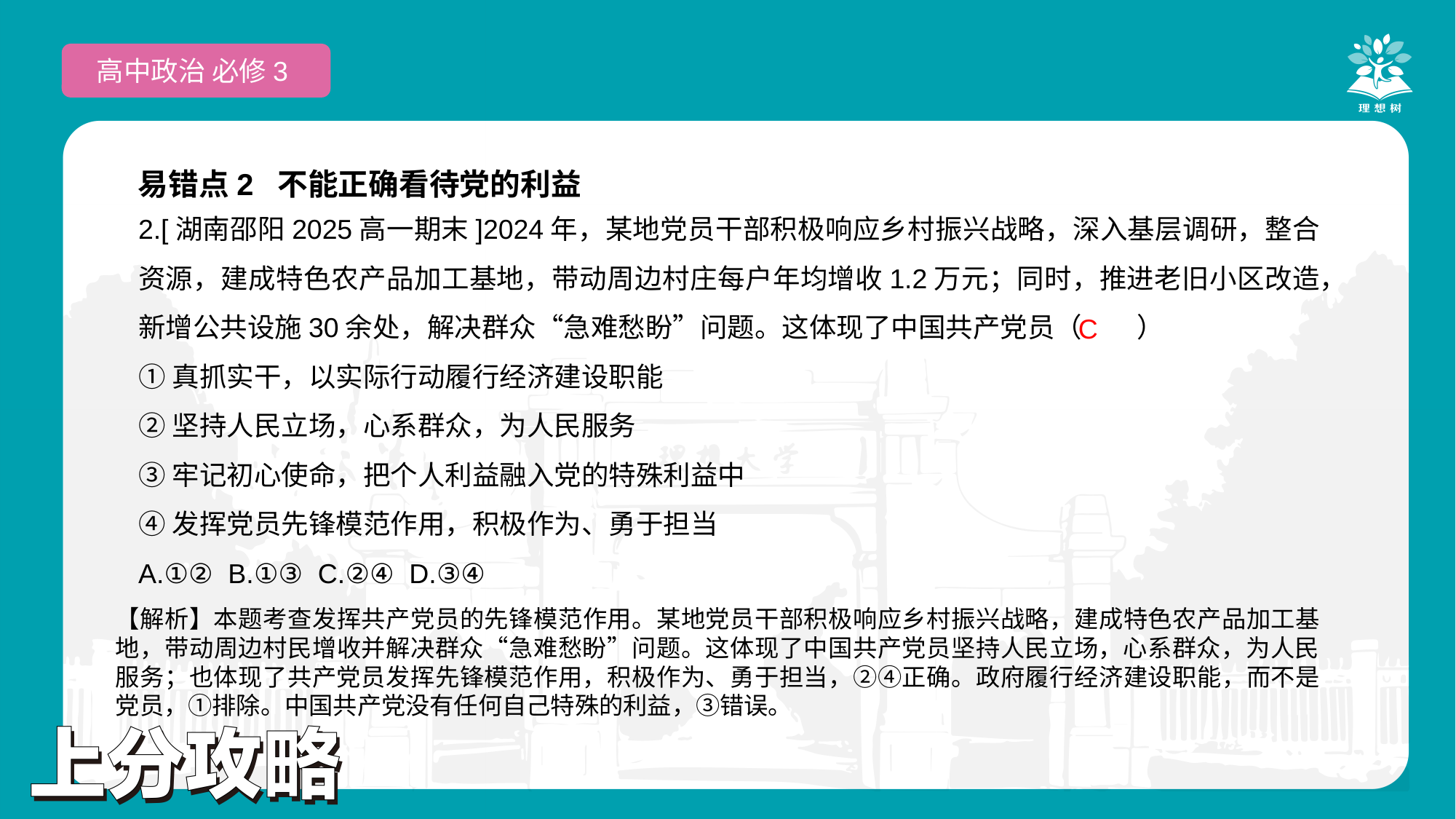

高中政治 必修3
易错点2  不能正确看待党的利益
2.[湖南邵阳2025高一期末]2024年，某地党员干部积极响应乡村振兴战略，深入基层调研，整合资源，建成特色农产品加工基地，带动周边村庄每户年均增收1.2万元；同时，推进老旧小区改造，新增公共设施30余处，解决群众“急难愁盼”问题。这体现了中国共产党员（　　）
①真抓实干，以实际行动履行经济建设职能
②坚持人民立场，心系群众，为人民服务
③牢记初心使命，把个人利益融入党的特殊利益中
④发挥党员先锋模范作用，积极作为、勇于担当
A.①②  B.①③  C.②④  D.③④
C
【解析】本题考查发挥共产党员的先锋模范作用。某地党员干部积极响应乡村振兴战略，建成特色农产品加工基地，带动周边村民增收并解决群众“急难愁盼”问题。这体现了中国共产党员坚持人民立场，心系群众，为人民服务；也体现了共产党员发挥先锋模范作用，积极作为、勇于担当，②④正确。政府履行经济建设职能，而不是党员，①排除。中国共产党没有任何自己特殊的利益，③错误。